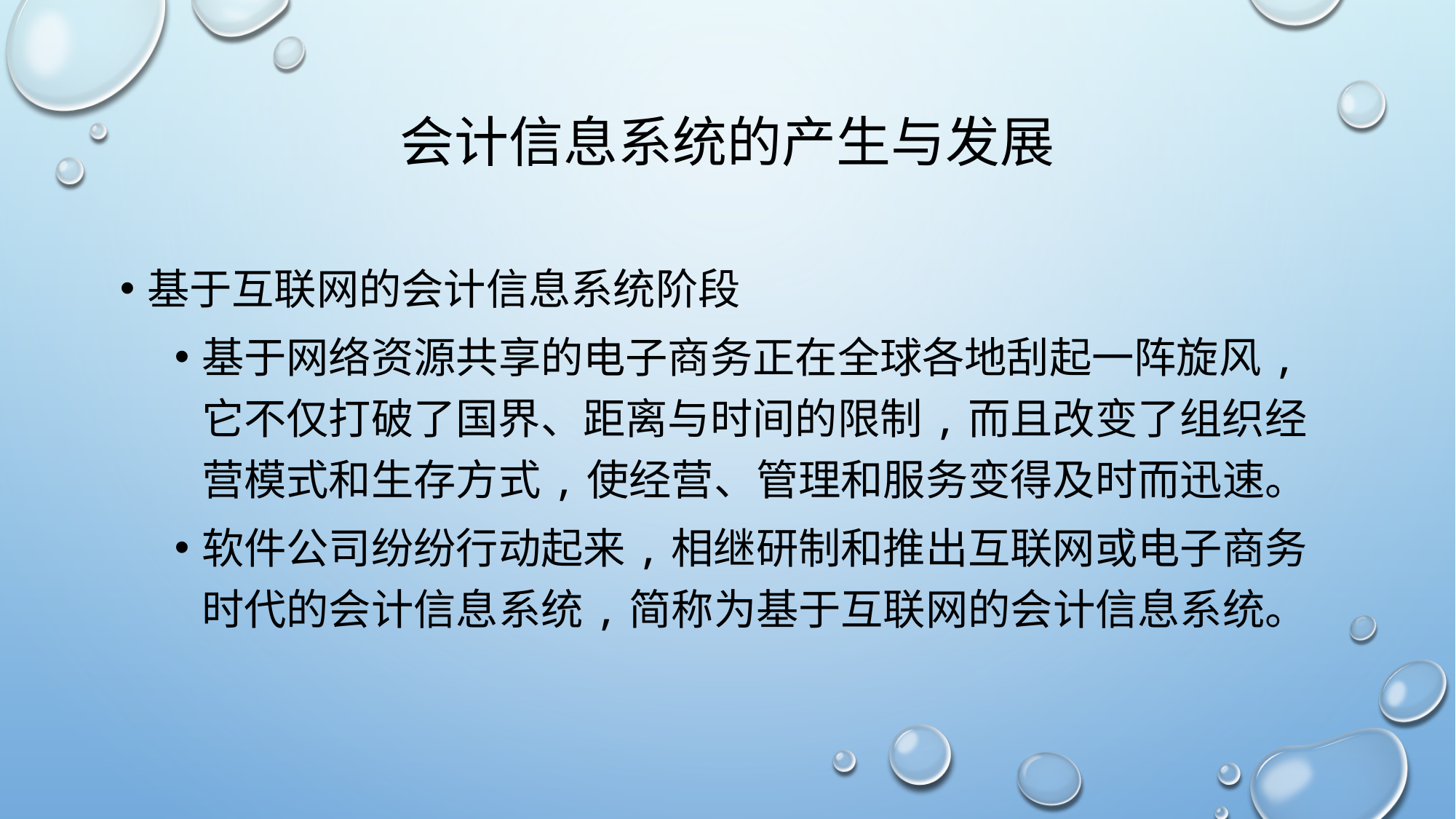

# 会计信息系统的产生与发展
基于互联网的会计信息系统阶段
基于网络资源共享的电子商务正在全球各地刮起一阵旋风,它不仅打破了国界、距离与时间的限制,而且改变了组织经营模式和生存方式,使经营、管理和服务变得及时而迅速。
软件公司纷纷行动起来,相继研制和推出互联网或电子商务时代的会计信息系统,简称为基于互联网的会计信息系统。